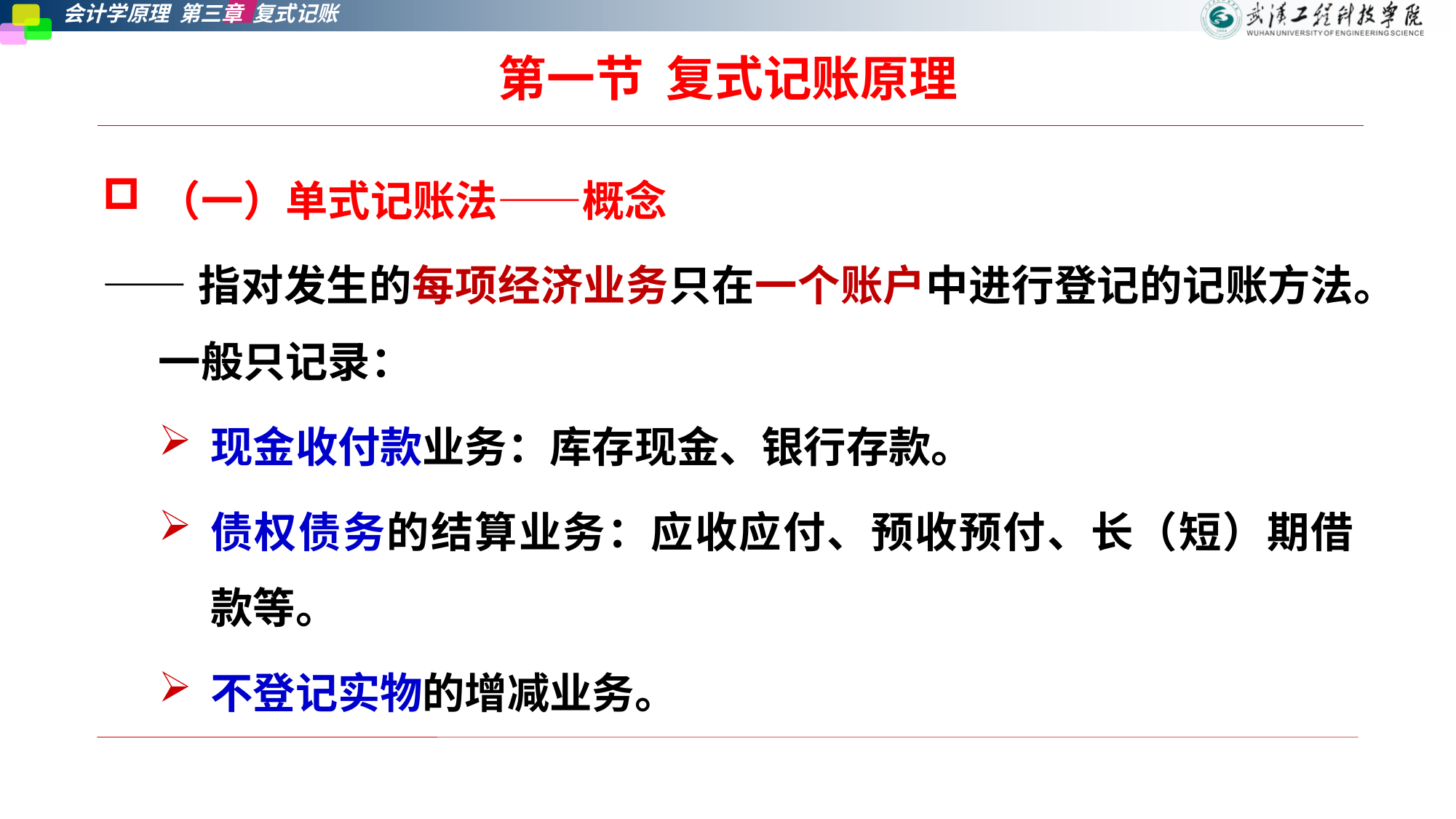

# 第一节  复式记账原理
（一）单式记账法——概念
——指对发生的每项经济业务只在一个账户中进行登记的记账方法。一般只记录：
现金收付款业务：库存现金、银行存款。
债权债务的结算业务：应收应付、预收预付、长（短）期借款等。
不登记实物的增减业务。